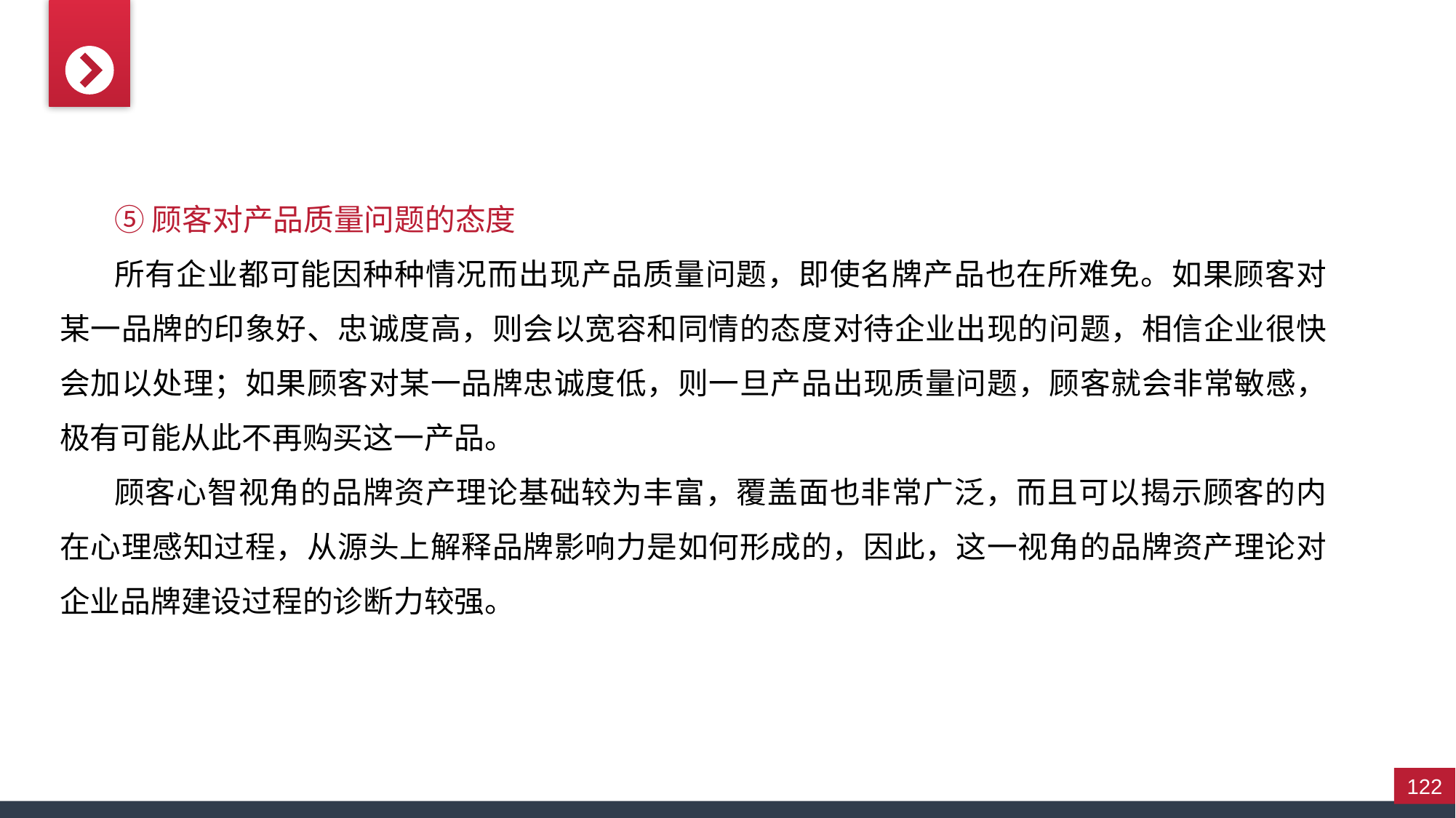

⑤顾客对产品质量问题的态度
所有企业都可能因种种情况而出现产品质量问题，即使名牌产品也在所难免。如果顾客对某一品牌的印象好、忠诚度高，则会以宽容和同情的态度对待企业出现的问题，相信企业很快会加以处理；如果顾客对某一品牌忠诚度低，则一旦产品出现质量问题，顾客就会非常敏感，极有可能从此不再购买这一产品。
顾客心智视角的品牌资产理论基础较为丰富，覆盖面也非常广泛，而且可以揭示顾客的内在心理感知过程，从源头上解释品牌影响力是如何形成的，因此，这一视角的品牌资产理论对企业品牌建设过程的诊断力较强。